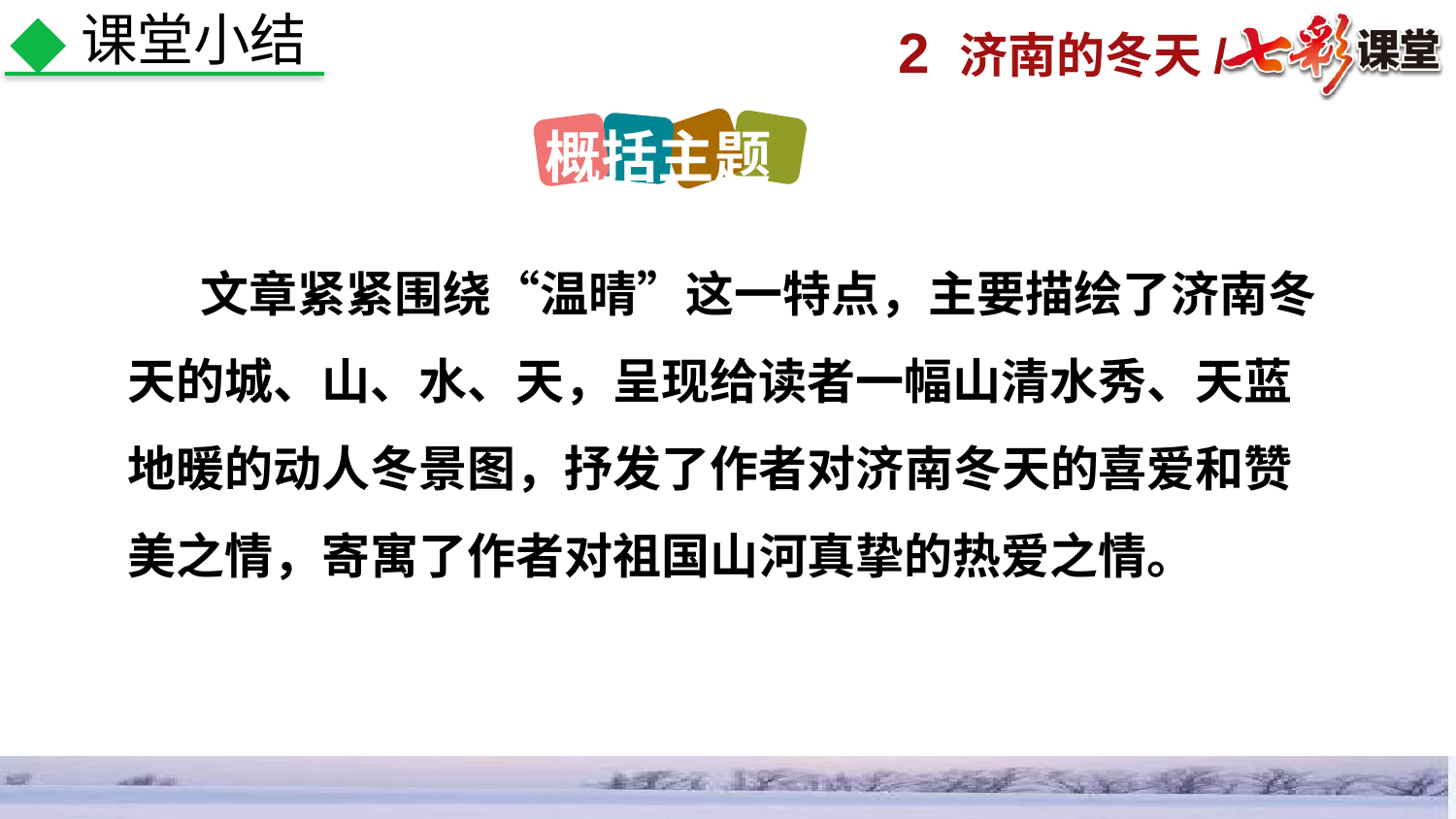

课堂小结

概括主题

文章紧紧围绕“温晴”这一特点，主要描绘了济南冬天的城、山、水、天，呈现给读者一幅山清水秀、天蓝地暖的动人冬景图，抒发了作者对济南冬天的喜爱和赞美之情，寄寓了作者对祖国山河真挚的热爱之情。